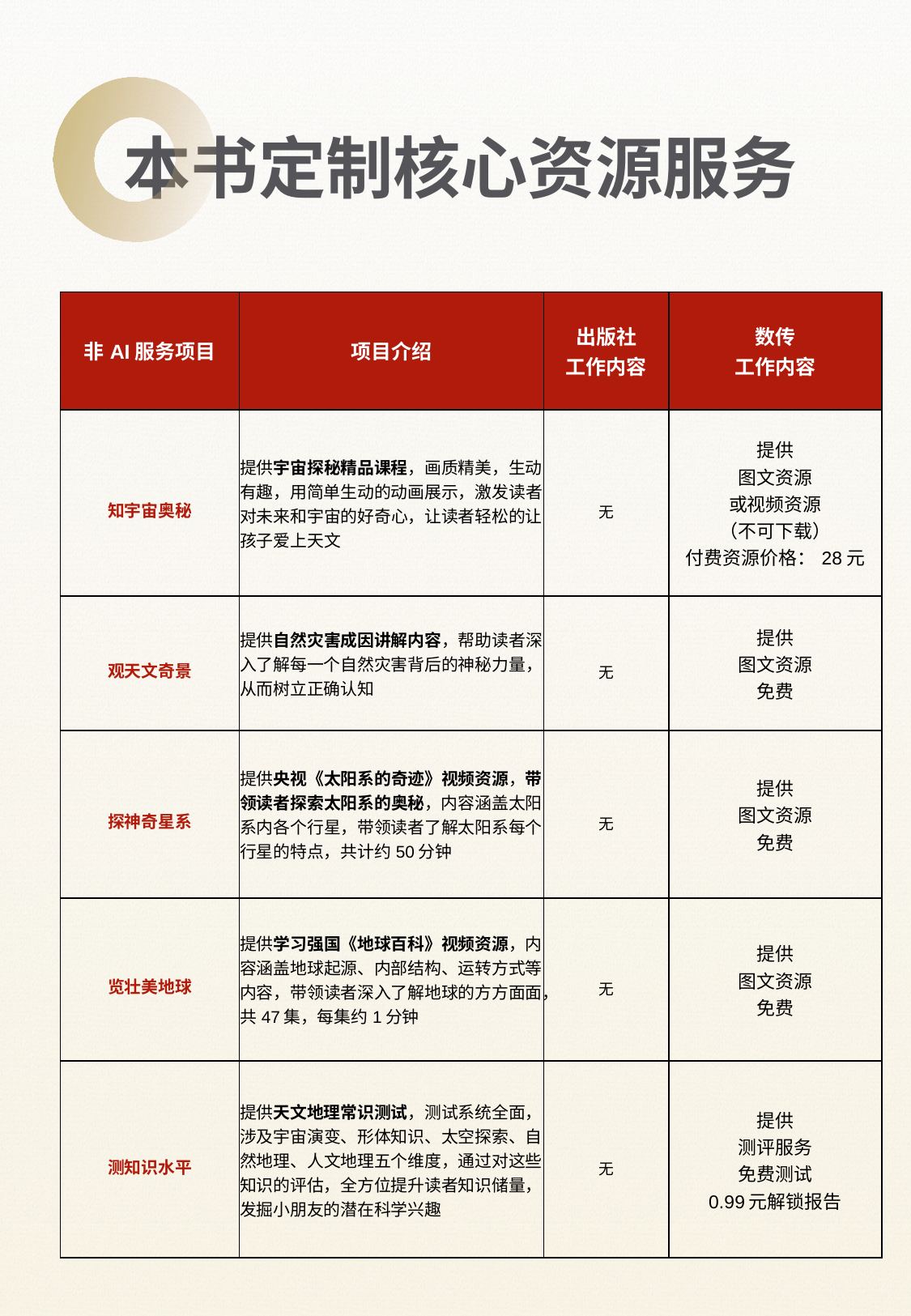

本书定制核心资源服务
| 非AI服务项目 | 项目介绍 | 出版社 工作内容 | 数传 工作内容 |
| --- | --- | --- | --- |
| 知宇宙奥秘 | 提供宇宙探秘精品课程，画质精美，生动有趣，用简单生动的动画展示，激发读者对未来和宇宙的好奇心，让读者轻松的让孩子爱上天文 | 无 | 提供 图文资源 或视频资源 （不可下载） 付费资源价格：28元 |
| 观天文奇景 | 提供自然灾害成因讲解内容，帮助读者深入了解每一个自然灾害背后的神秘力量，从而树立正确认知 | 无 | 提供 图文资源 免费 |
| 探神奇星系 | 提供央视《太阳系的奇迹》视频资源，带领读者探索太阳系的奥秘，内容涵盖太阳系内各个行星，带领读者了解太阳系每个行星的特点，共计约50分钟 | 无 | 提供 图文资源 免费 |
| 览壮美地球 | 提供学习强国《地球百科》视频资源，内容涵盖地球起源、内部结构、运转方式等内容，带领读者深入了解地球的方方面面，共47集，每集约1分钟 | 无 | 提供 图文资源 免费 |
| 测知识水平 | 提供天文地理常识测试，测试系统全面，涉及宇宙演变、形体知识、太空探索、自然地理、人文地理五个维度，通过对这些知识的评估，全方位提升读者知识储量，发掘小朋友的潜在科学兴趣 | 无 | 提供 测评服务 免费测试 0.99元解锁报告 |